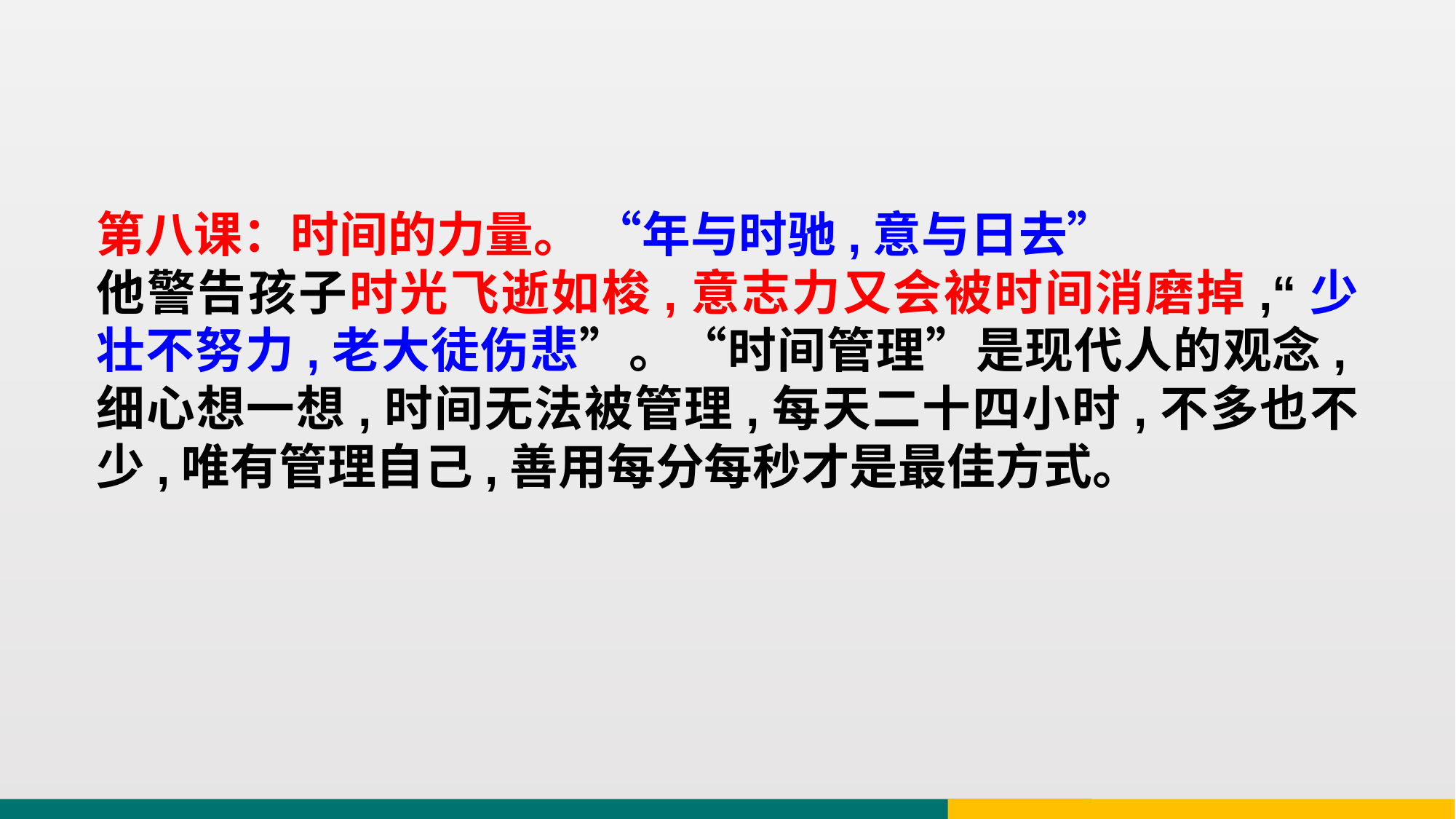

第八课：时间的力量。 “年与时驰,意与日去”
他警告孩子时光飞逝如梭,意志力又会被时间消磨掉,“少壮不努力,老大徒伤悲”。“时间管理”是现代人的观念,细心想一想,时间无法被管理,每天二十四小时,不多也不少,唯有管理自己,善用每分每秒才是最佳方式。